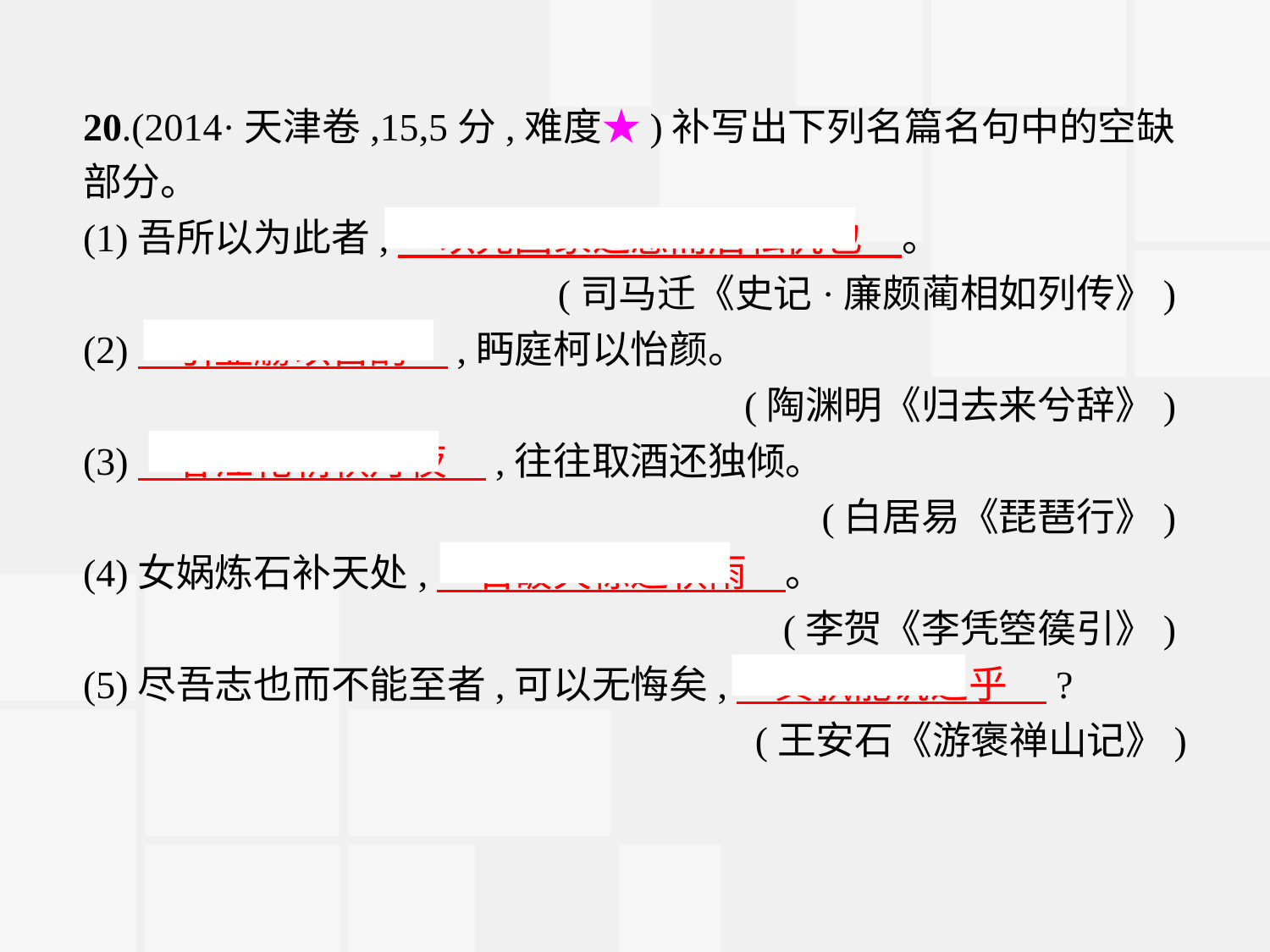

20.(2014·天津卷,15,5分,难度★)补写出下列名篇名句中的空缺部分。
(1)吾所以为此者,　以先国家之急而后私仇也　。
(司马迁《史记·廉颇蔺相如列传》)
(2)　引壶觞以自酌　,眄庭柯以怡颜。
(陶渊明《归去来兮辞》)
(3)　春江花朝秋月夜　,往往取酒还独倾。
(白居易《琵琶行》)
(4)女娲炼石补天处,　石破天惊逗秋雨　。
(李贺《李凭箜篌引》)
(5)尽吾志也而不能至者,可以无悔矣,　其孰能讥之乎　?
(王安石《游褒禅山记》)